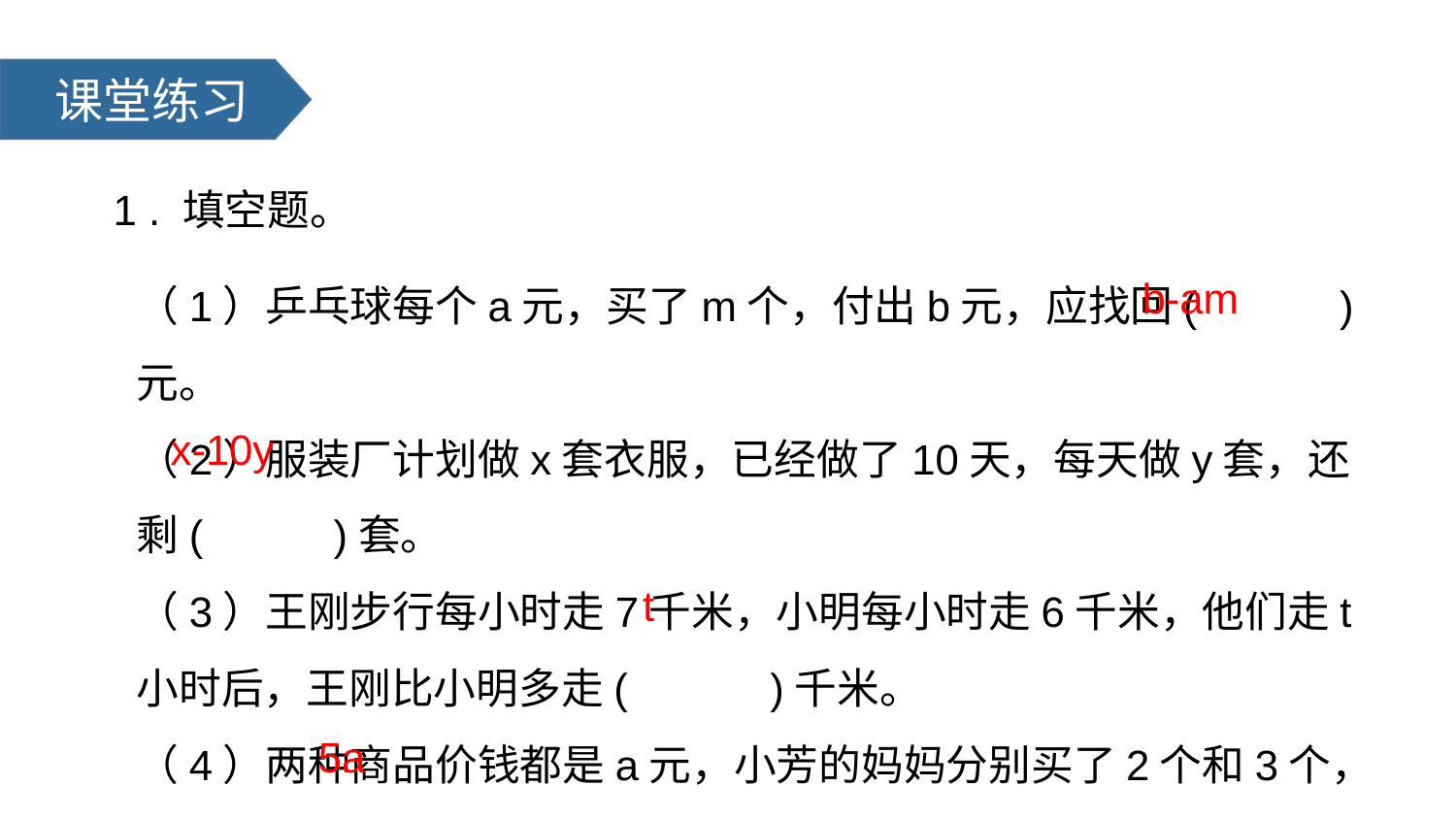

课堂练习
1 . 填空题。
（1）乒乓球每个a元，买了m个，付出b元，应找回(            )元。
（2）服装厂计划做x套衣服，已经做了10天，每天做y套，还剩(           )套。
（3）王刚步行每小时走7千米，小明每小时走6千米，他们走t小时后，王刚比小明多走(            )千米。
（4）两种商品价钱都是a元，小芳的妈妈分别买了2个和3个，一共花了(          )元。
b-am
x-10y
t
5a